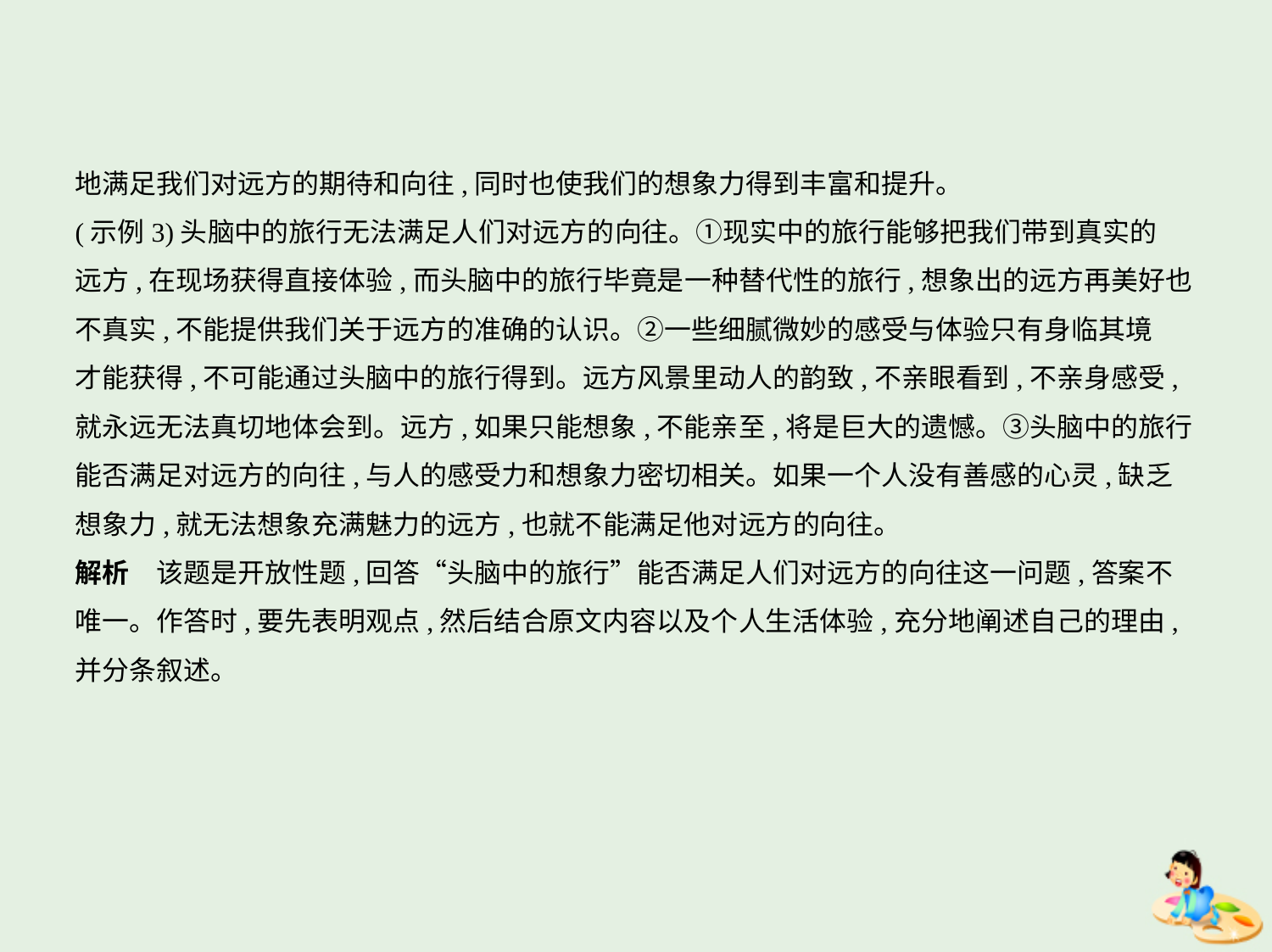

地满足我们对远方的期待和向往,同时也使我们的想象力得到丰富和提升。
(示例3)头脑中的旅行无法满足人们对远方的向往。①现实中的旅行能够把我们带到真实的
远方,在现场获得直接体验,而头脑中的旅行毕竟是一种替代性的旅行,想象出的远方再美好也
不真实,不能提供我们关于远方的准确的认识。②一些细腻微妙的感受与体验只有身临其境
才能获得,不可能通过头脑中的旅行得到。远方风景里动人的韵致,不亲眼看到,不亲身感受,
就永远无法真切地体会到。远方,如果只能想象,不能亲至,将是巨大的遗憾。③头脑中的旅行
能否满足对远方的向往,与人的感受力和想象力密切相关。如果一个人没有善感的心灵,缺乏
想象力,就无法想象充满魅力的远方,也就不能满足他对远方的向往。
解析　该题是开放性题,回答“头脑中的旅行”能否满足人们对远方的向往这一问题,答案不
唯一。作答时,要先表明观点,然后结合原文内容以及个人生活体验,充分地阐述自己的理由,
并分条叙述。